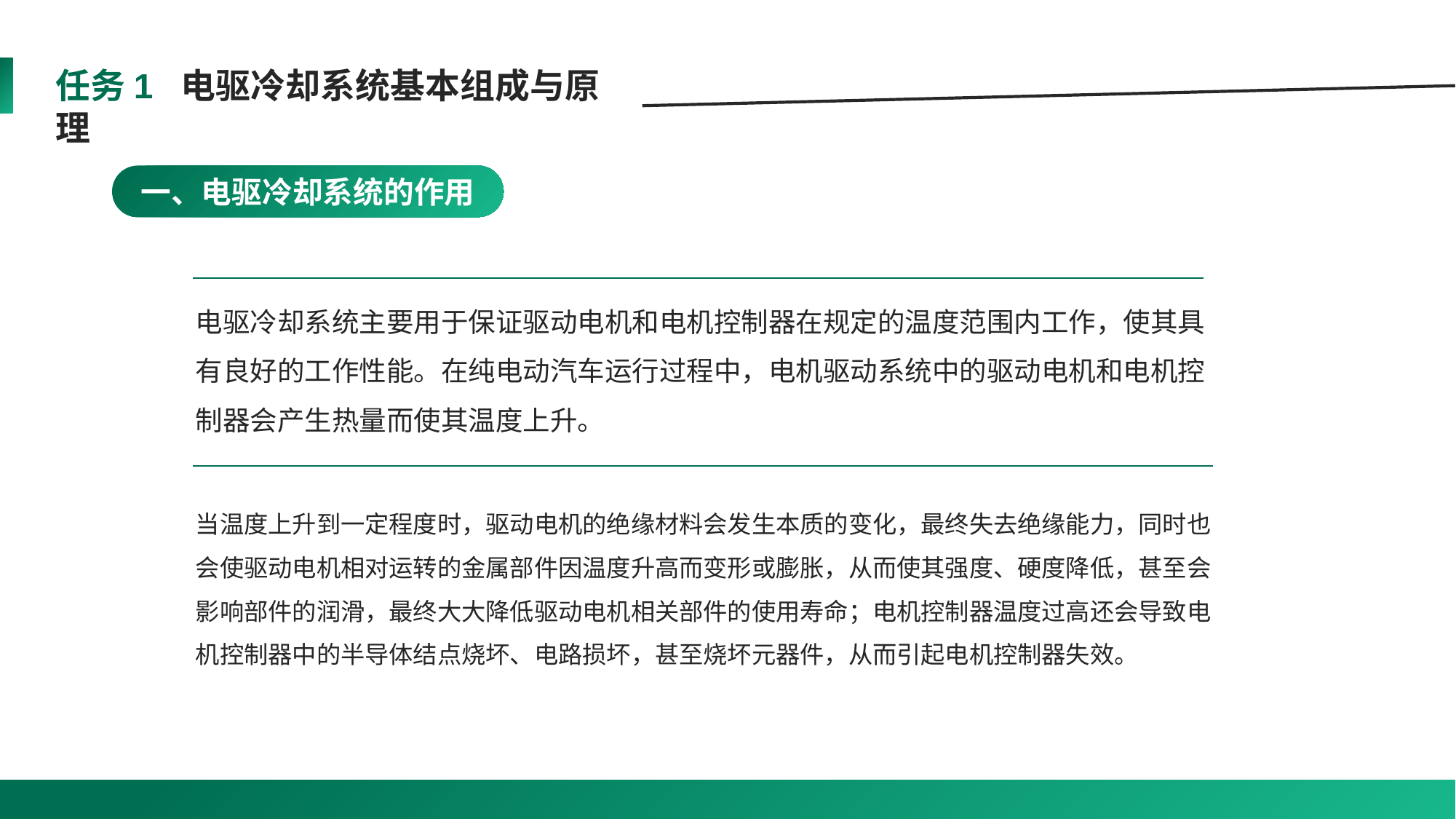

任务1  电驱冷却系统基本组成与原理
一、电驱冷却系统的作用
电驱冷却系统主要用于保证驱动电机和电机控制器在规定的温度范围内工作，使其具有良好的工作性能。在纯电动汽车运行过程中，电机驱动系统中的驱动电机和电机控制器会产生热量而使其温度上升。
当温度上升到一定程度时，驱动电机的绝缘材料会发生本质的变化，最终失去绝缘能力，同时也会使驱动电机相对运转的金属部件因温度升高而变形或膨胀，从而使其强度、硬度降低，甚至会影响部件的润滑，最终大大降低驱动电机相关部件的使用寿命；电机控制器温度过高还会导致电机控制器中的半导体结点烧坏、电路损坏，甚至烧坏元器件，从而引起电机控制器失效。